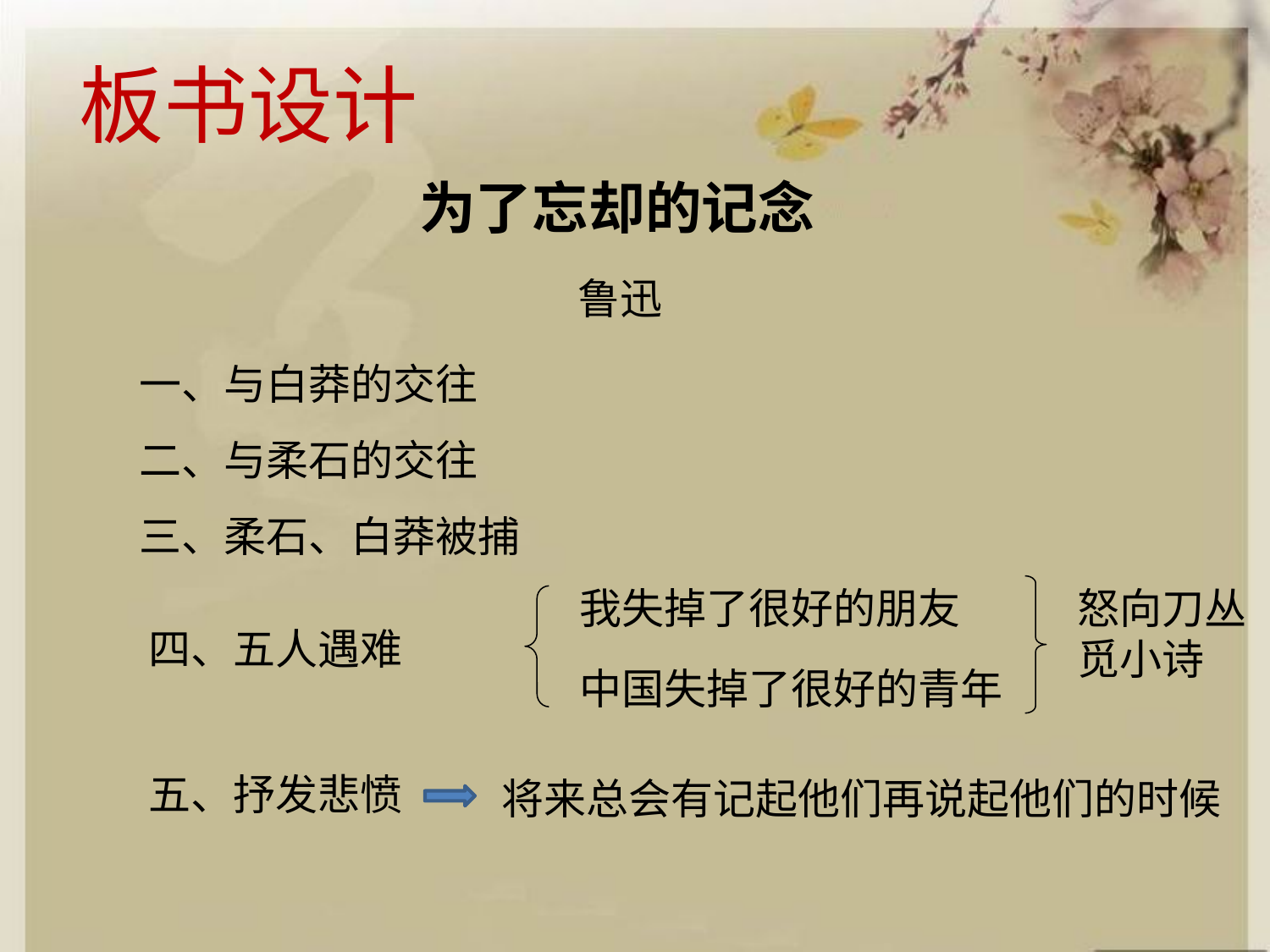

板书设计
为了忘却的记念
鲁迅
一、与白莽的交往
二、与柔石的交往
三、柔石、白莽被捕
我失掉了很好的朋友

怒向刀丛觅小诗

四、五人遇难
中国失掉了很好的青年
五、抒发悲愤
将来总会有记起他们再说起他们的时候